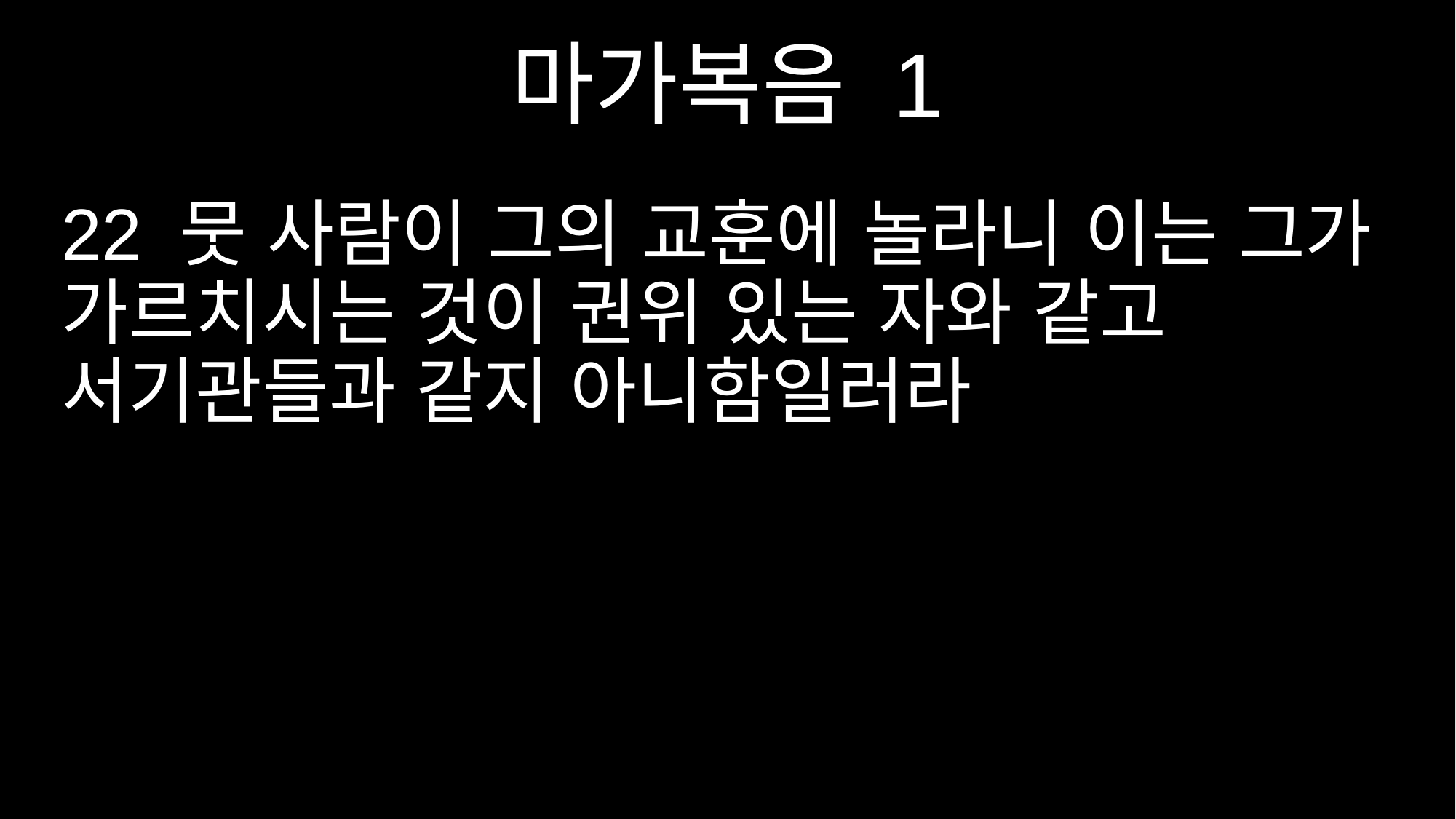

마가복음 1
22 뭇 사람이 그의 교훈에 놀라니 이는 그가 가르치시는 것이 권위 있는 자와 같고 서기관들과 같지 아니함일러라